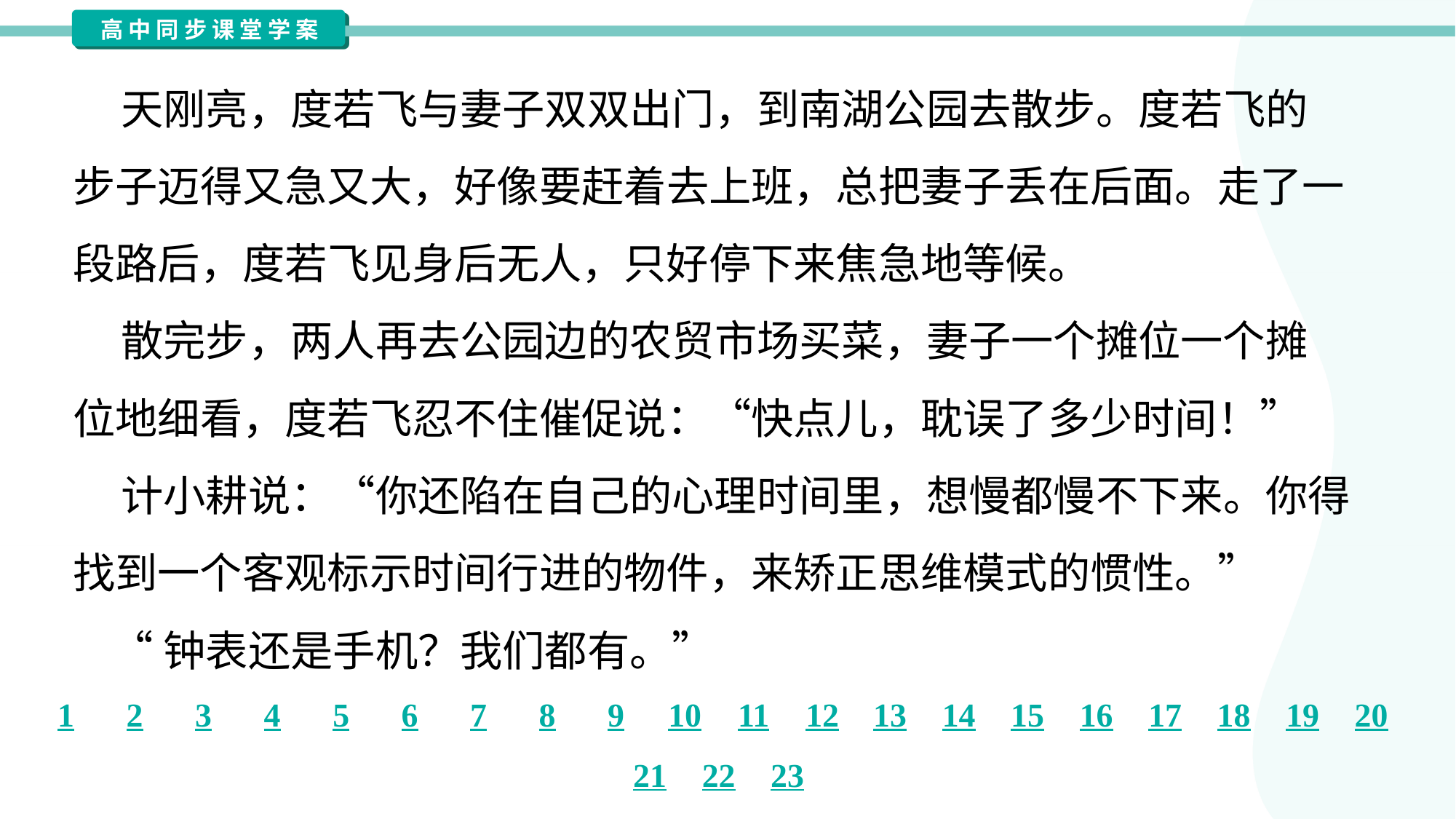

天刚亮，度若飞与妻子双双出门，到南湖公园去散步。度若飞的
步子迈得又急又大，好像要赶着去上班，总把妻子丢在后面。走了一
段路后，度若飞见身后无人，只好停下来焦急地等候。
    散完步，两人再去公园边的农贸市场买菜，妻子一个摊位一个摊
位地细看，度若飞忍不住催促说：“快点儿，耽误了多少时间！”
    计小耕说：“你还陷在自己的心理时间里，想慢都慢不下来。你得
找到一个客观标示时间行进的物件，来矫正思维模式的惯性。”
    “钟表还是手机？我们都有。”